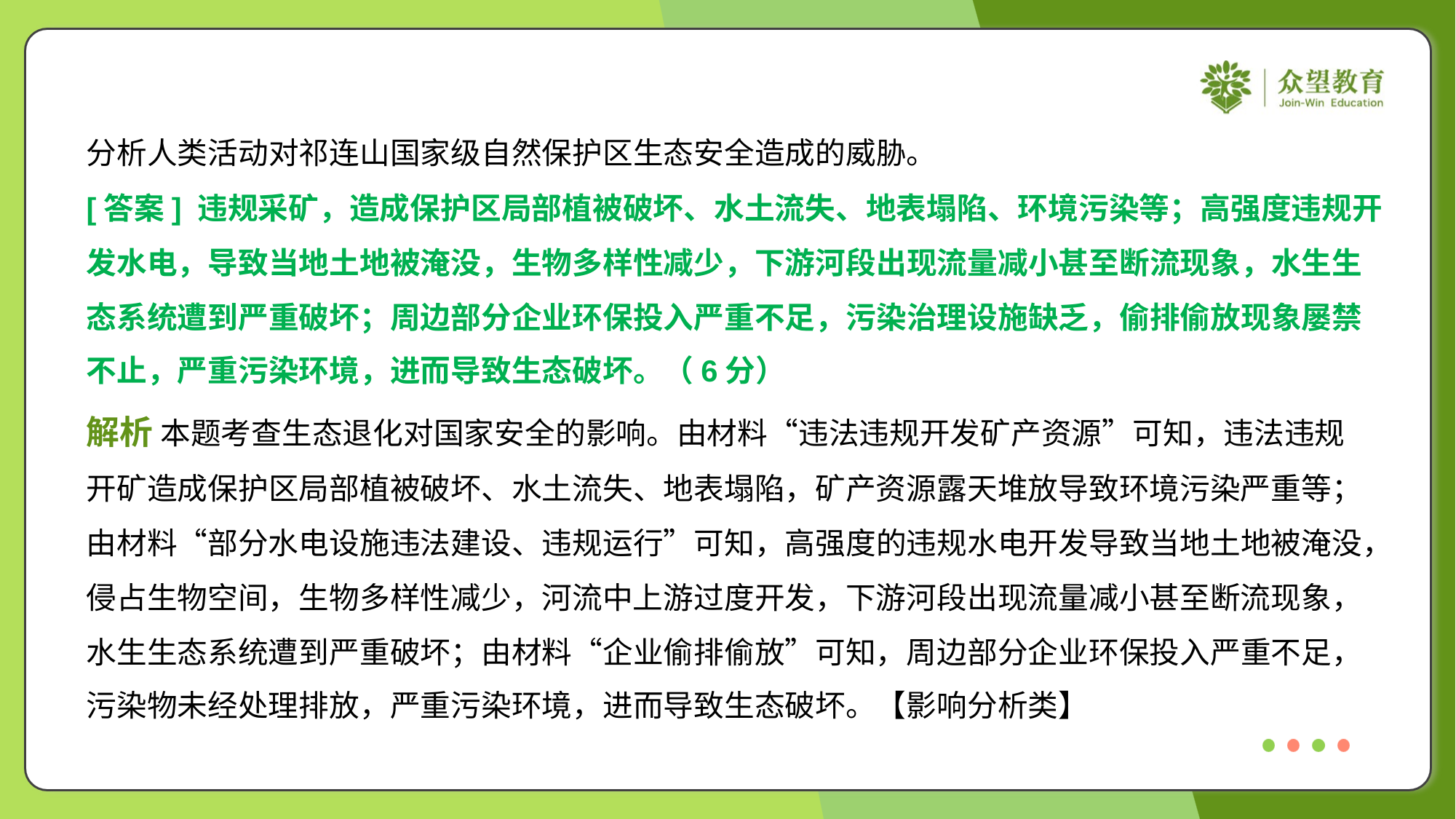

分析人类活动对祁连山国家级自然保护区生态安全造成的威胁。
[答案] 违规采矿，造成保护区局部植被破坏、水土流失、地表塌陷、环境污染等；高强度违规开
发水电，导致当地土地被淹没，生物多样性减少，下游河段出现流量减小甚至断流现象，水生生
态系统遭到严重破坏；周边部分企业环保投入严重不足，污染治理设施缺乏，偷排偷放现象屡禁
不止，严重污染环境，进而导致生态破坏。（6分）
解析 本题考查生态退化对国家安全的影响。由材料“违法违规开发矿产资源”可知，违法违规
开矿造成保护区局部植被破坏、水土流失、地表塌陷，矿产资源露天堆放导致环境污染严重等；
由材料“部分水电设施违法建设、违规运行”可知，高强度的违规水电开发导致当地土地被淹没，
侵占生物空间，生物多样性减少，河流中上游过度开发，下游河段出现流量减小甚至断流现象，
水生生态系统遭到严重破坏；由材料“企业偷排偷放”可知，周边部分企业环保投入严重不足，
污染物未经处理排放，严重污染环境，进而导致生态破坏。【影响分析类】